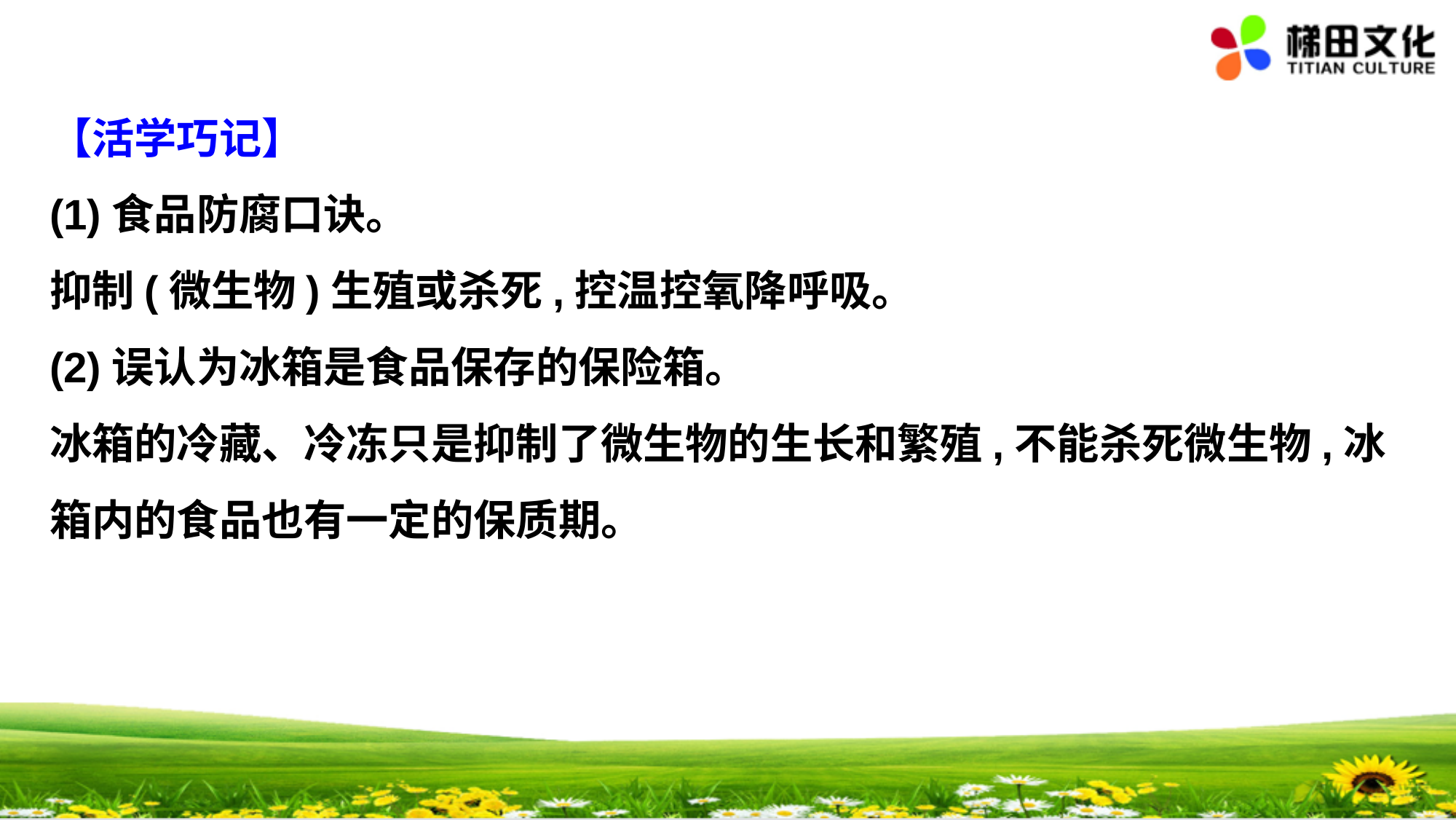

【活学巧记】
(1)食品防腐口诀。
抑制(微生物)生殖或杀死,控温控氧降呼吸。
(2)误认为冰箱是食品保存的保险箱。
冰箱的冷藏、冷冻只是抑制了微生物的生长和繁殖,不能杀死微生物,冰箱内的食品也有一定的保质期。